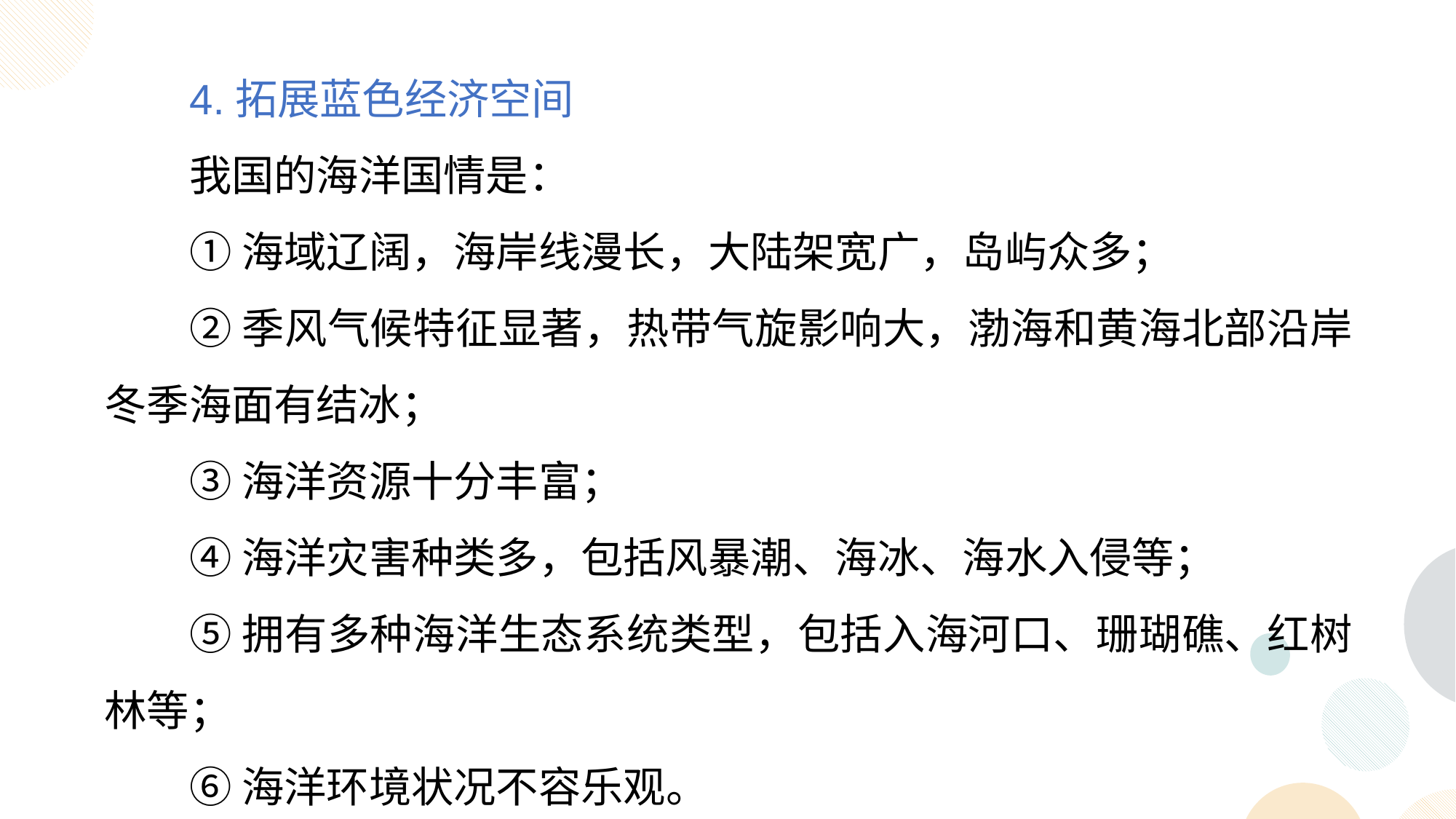

4.拓展蓝色经济空间
我国的海洋国情是：
①海域辽阔，海岸线漫长，大陆架宽广，岛屿众多；
②季风气候特征显著，热带气旋影响大，渤海和黄海北部沿岸冬季海面有结冰；
③海洋资源十分丰富；
④海洋灾害种类多，包括风暴潮、海冰、海水入侵等；
⑤拥有多种海洋生态系统类型，包括入海河口、珊瑚礁、红树林等；
⑥海洋环境状况不容乐观。